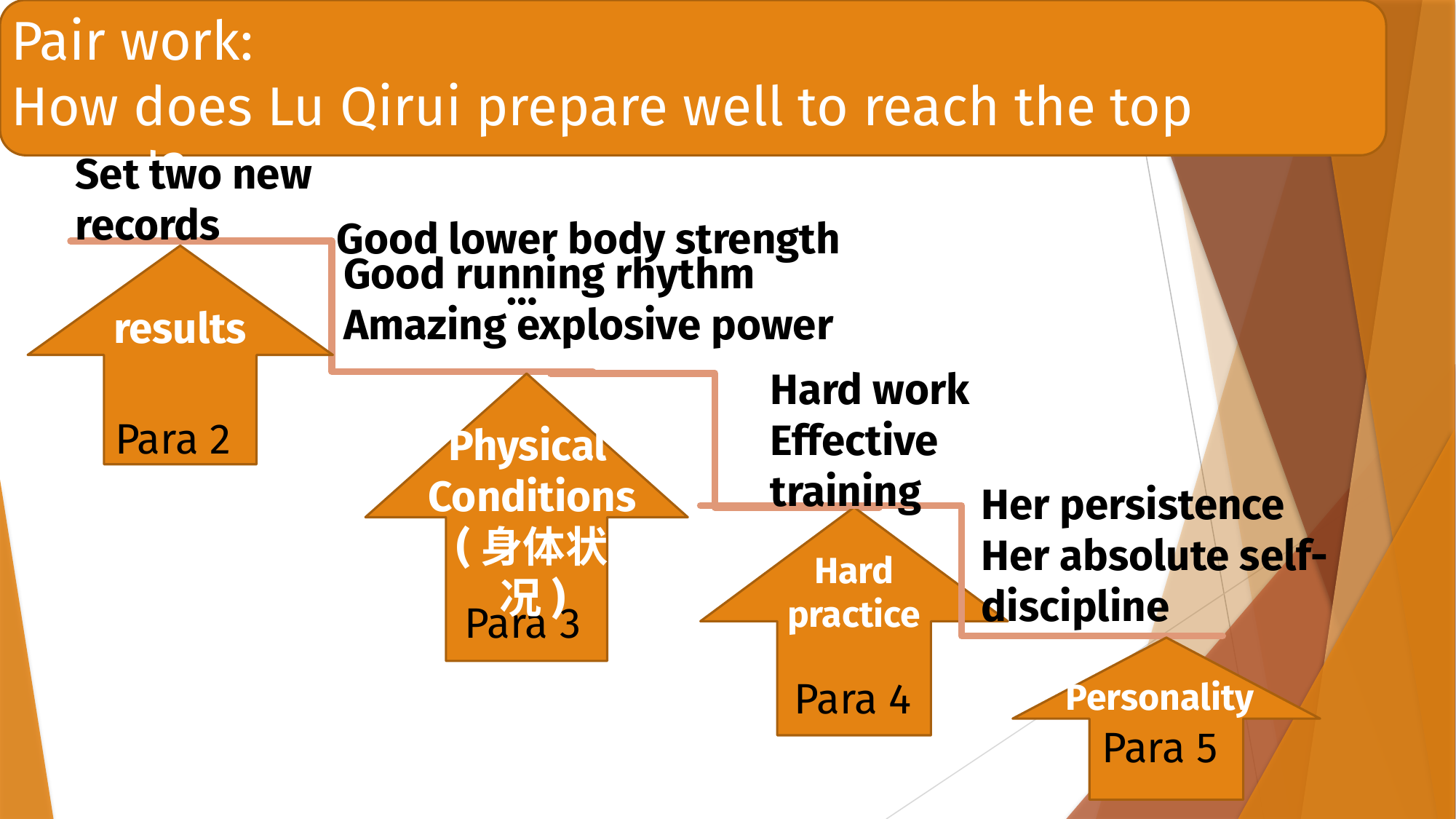

# Pair work: How does Lu Qirui prepare well to reach the top speed?
Set two new records
Good lower body strength
                 …
Good running rhythm
Amazing explosive power

results
Hard work
Effective training

Para 2
Physical
Conditions
(身体状况)
Her persistence
Her absolute self-discipline

Hard practice
Para 3

Para 4
Personality
Para 5